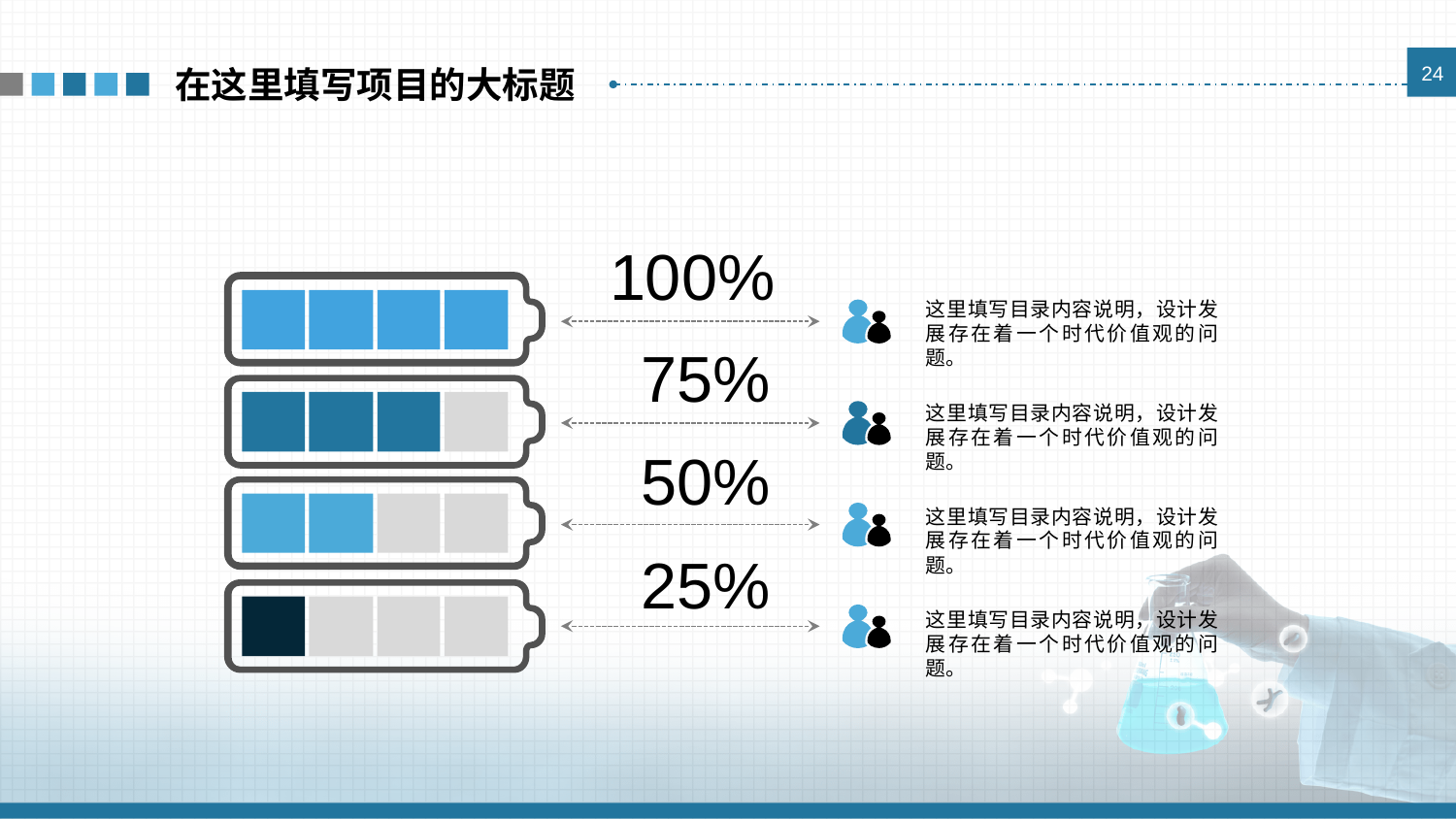

24
在这里填写项目的大标题

100%
这里填写目录内容说明，设计发展存在着一个时代价值观的问题。

75%

这里填写目录内容说明，设计发展存在着一个时代价值观的问题。

50%

这里填写目录内容说明，设计发展存在着一个时代价值观的问题。

25%

这里填写目录内容说明，设计发展存在着一个时代价值观的问题。